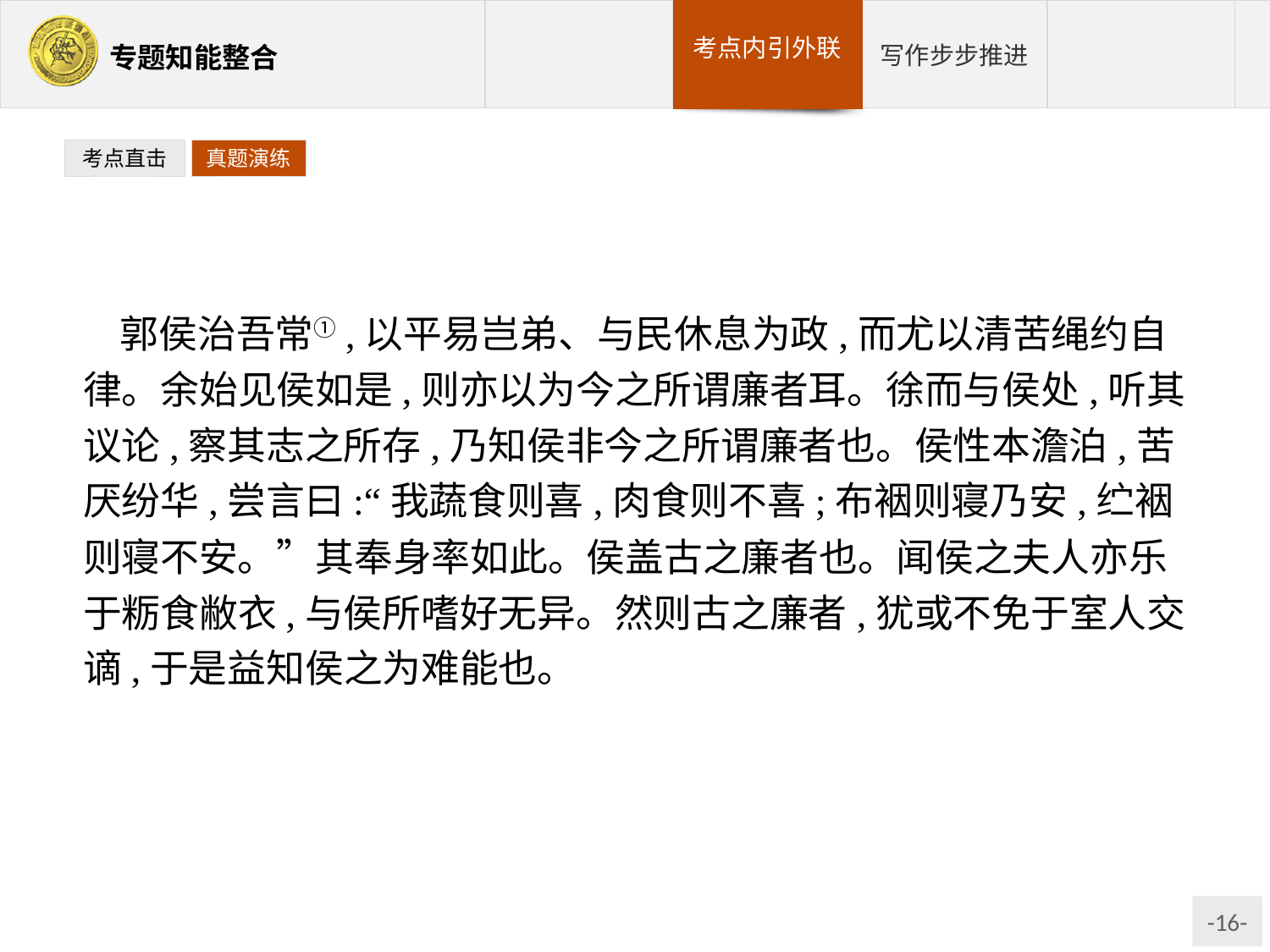

考点直击
真题演练
郭侯治吾常①,以平易岂弟、与民休息为政,而尤以清苦绳约自律。余始见侯如是,则亦以为今之所谓廉者耳。徐而与侯处,听其议论,察其志之所存,乃知侯非今之所谓廉者也。侯性本澹泊,苦厌纷华,尝言曰:“我蔬食则喜,肉食则不喜;布裀则寝乃安,纻裀则寝不安。”其奉身率如此。侯盖古之廉者也。闻侯之夫人亦乐于粝食敝衣,与侯所嗜好无异。然则古之廉者,犹或不免于室人交谪,于是益知侯之为难能也。